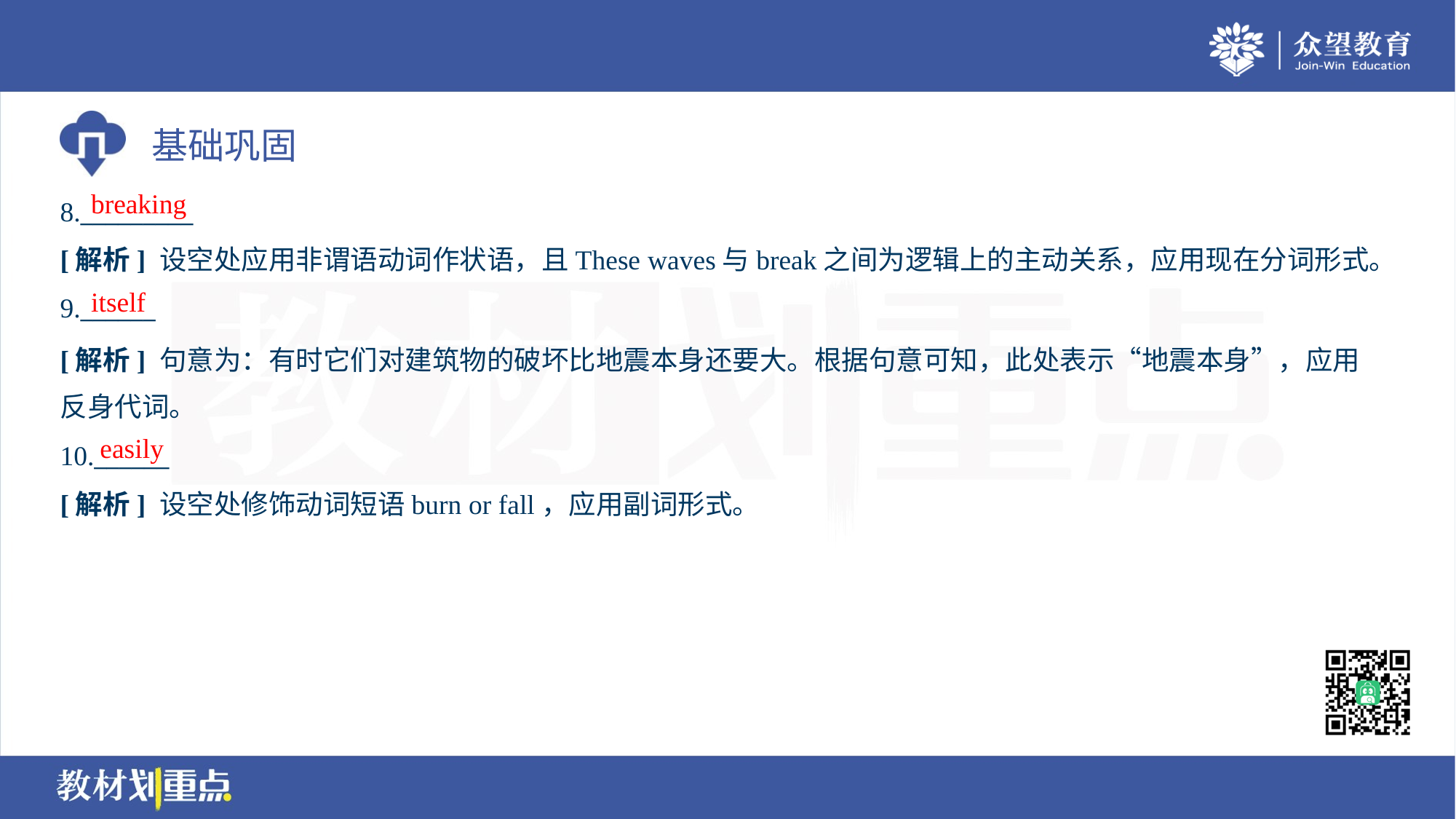

breaking
8._________
[解析] 设空处应用非谓语动词作状语，且These waves与break之间为逻辑上的主动关系，应用现在分词形式。
itself
9.______
[解析] 句意为：有时它们对建筑物的破坏比地震本身还要大。根据句意可知，此处表示“地震本身”，应用
反身代词。
easily
10.______
[解析] 设空处修饰动词短语burn or fall，应用副词形式。